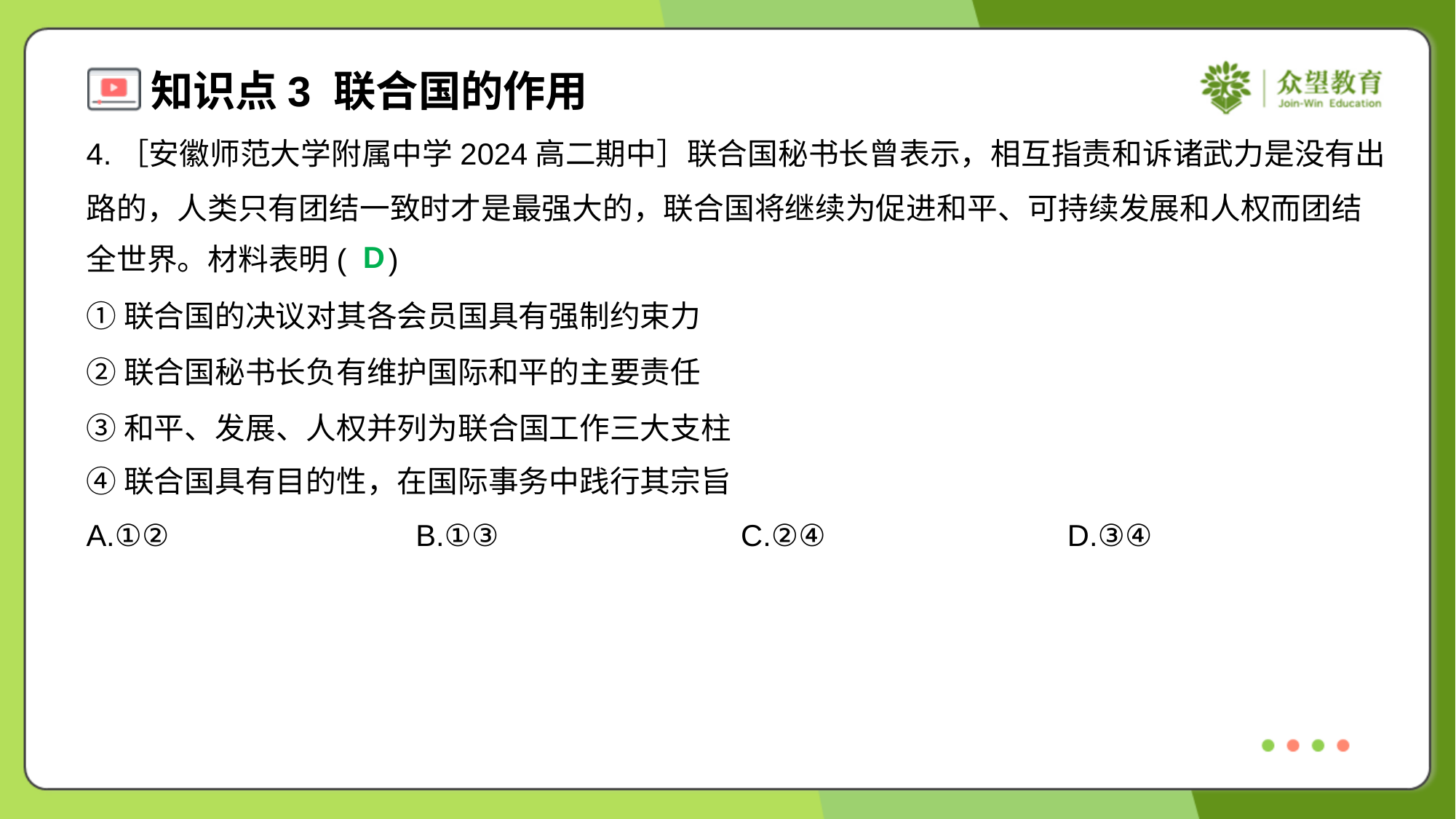

4.［安徽师范大学附属中学2024高二期中］联合国秘书长曾表示，相互指责和诉诸武力是没有出
路的，人类只有团结一致时才是最强大的，联合国将继续为促进和平、可持续发展和人权而团结
全世界。材料表明(     )
D
①联合国的决议对其各会员国具有强制约束力
②联合国秘书长负有维护国际和平的主要责任
③和平、发展、人权并列为联合国工作三大支柱
④联合国具有目的性，在国际事务中践行其宗旨
A.①②	B.①③	C.②④	D.③④